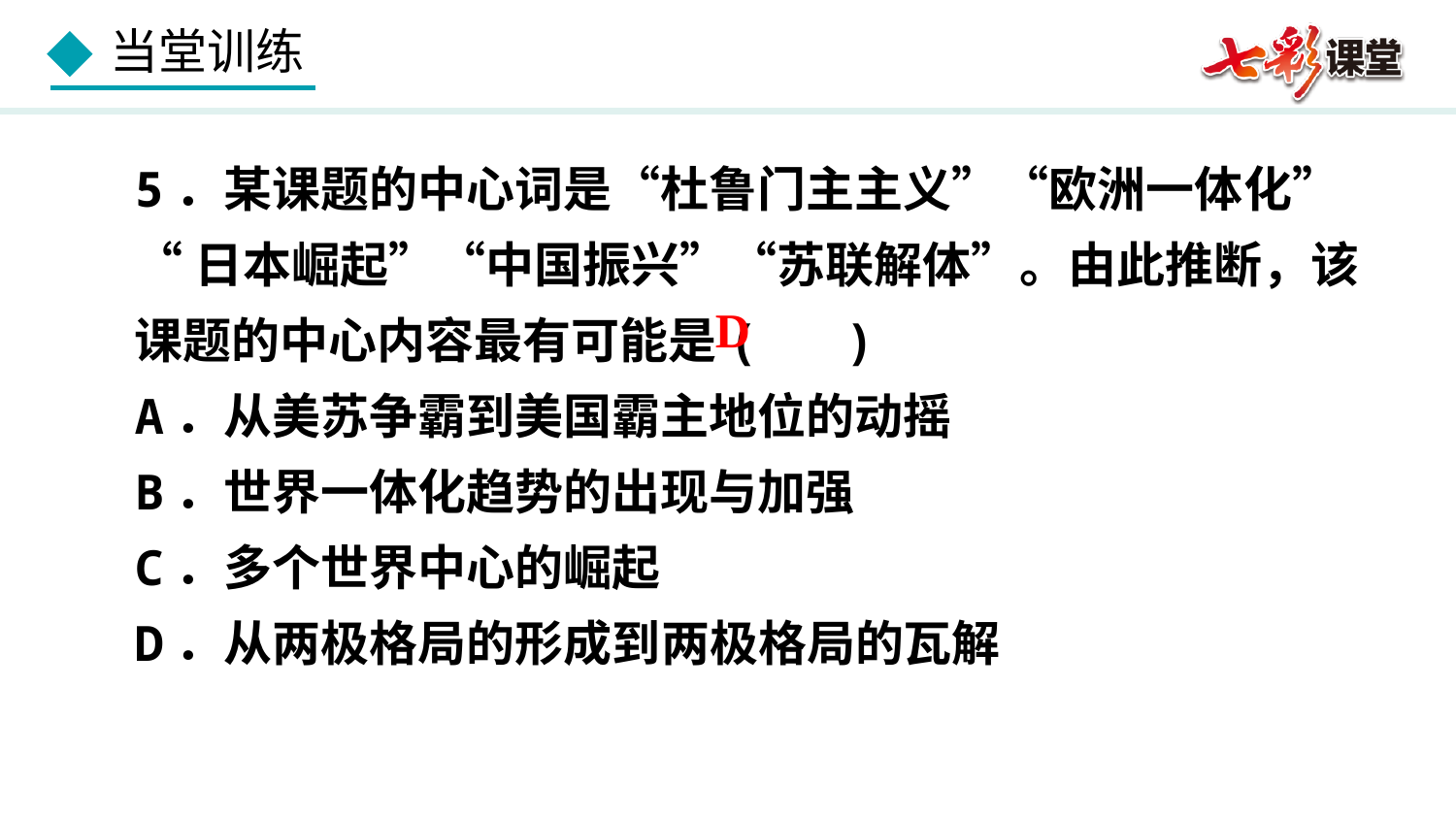

5．某课题的中心词是“杜鲁门主主义”“欧洲一体化”
“日本崛起”“中国振兴”“苏联解体”。由此推断，该课题的中心内容最有可能是(   )
A．从美苏争霸到美国霸主地位的动摇
B．世界一体化趋势的出现与加强
C．多个世界中心的崛起
D．从两极格局的形成到两极格局的瓦解
D